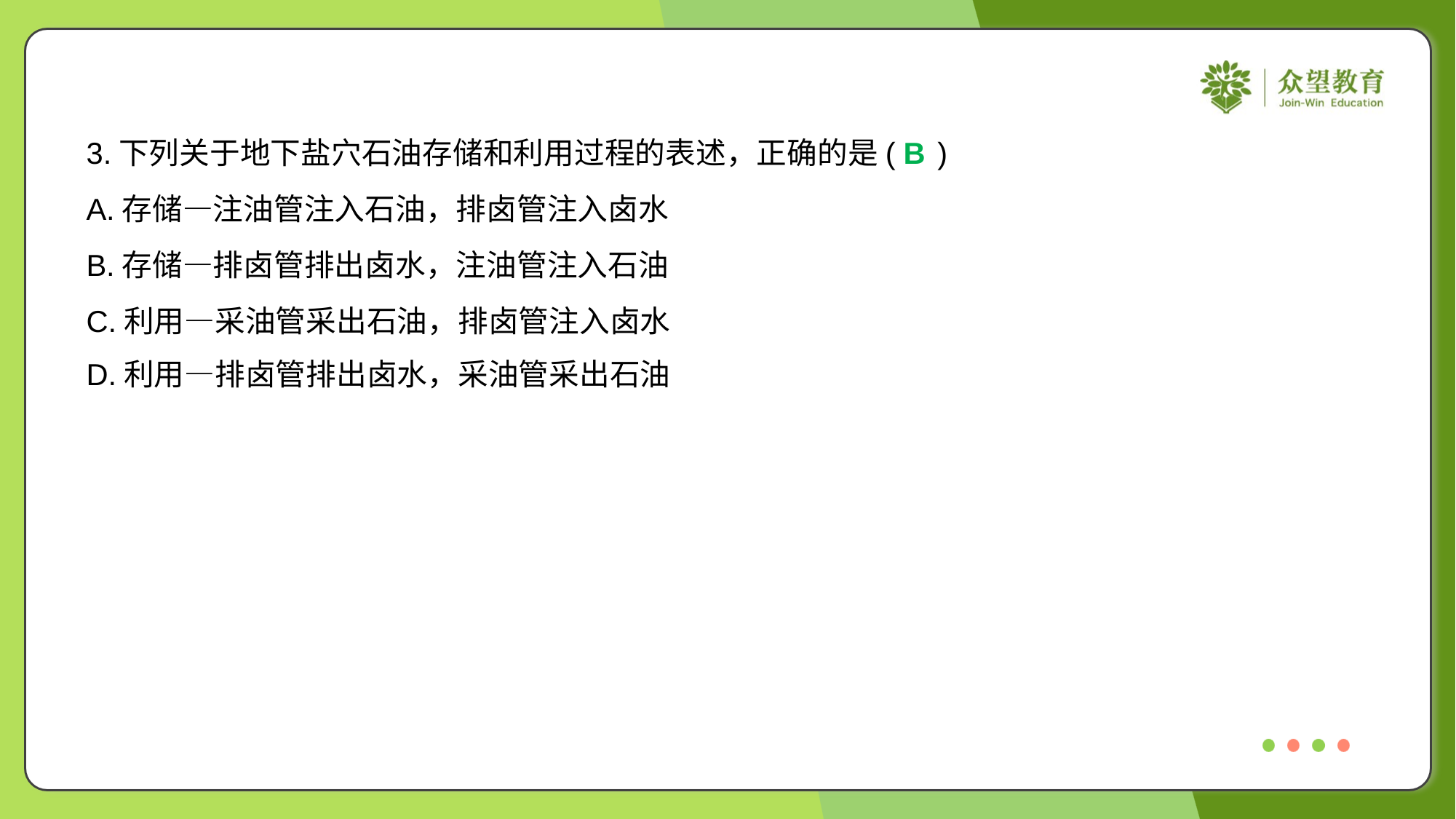

3.下列关于地下盐穴石油存储和利用过程的表述，正确的是(     )
B
A.存储—注油管注入石油，排卤管注入卤水
B.存储—排卤管排出卤水，注油管注入石油
C.利用—采油管采出石油，排卤管注入卤水
D.利用—排卤管排出卤水，采油管采出石油